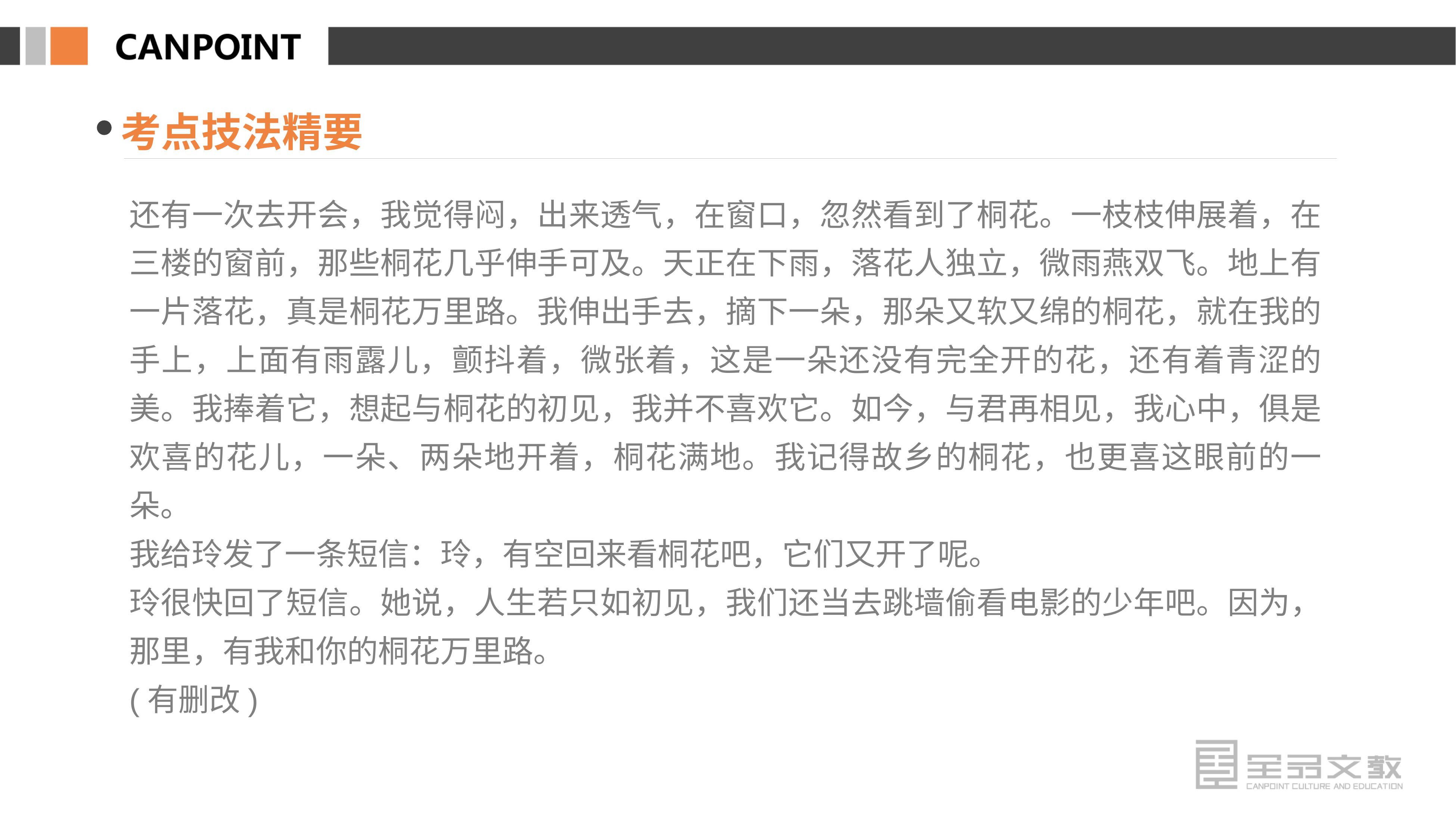

考点技法精要

还有一次去开会，我觉得闷，出来透气，在窗口，忽然看到了桐花。一枝枝伸展着，在三楼的窗前，那些桐花几乎伸手可及。天正在下雨，落花人独立，微雨燕双飞。地上有一片落花，真是桐花万里路。我伸出手去，摘下一朵，那朵又软又绵的桐花，就在我的手上，上面有雨露儿，颤抖着，微张着，这是一朵还没有完全开的花，还有着青涩的美。我捧着它，想起与桐花的初见，我并不喜欢它。如今，与君再相见，我心中，俱是欢喜的花儿，一朵、两朵地开着，桐花满地。我记得故乡的桐花，也更喜这眼前的一朵。
我给玲发了一条短信：玲，有空回来看桐花吧，它们又开了呢。
玲很快回了短信。她说，人生若只如初见，我们还当去跳墙偷看电影的少年吧。因为，那里，有我和你的桐花万里路。
(有删改)